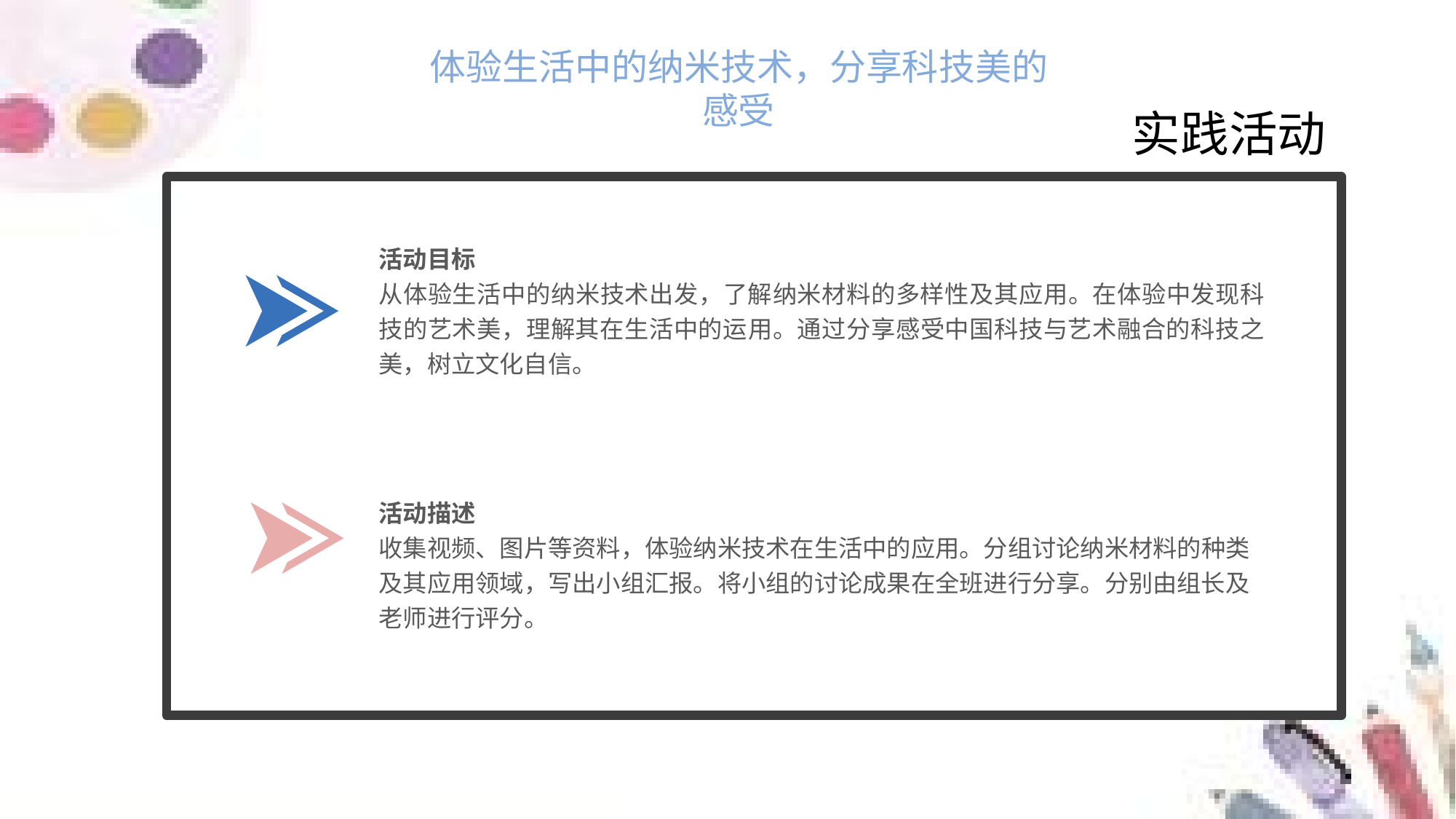

体验生活中的纳米技术，分享科技美的感受
实践活动

活动目标
从体验生活中的纳米技术出发，了解纳米材料的多样性及其应用。在体验中发现科技的艺术美，理解其在生活中的运用。通过分享感受中国科技与艺术融合的科技之美，树立文化自信。

活动描述
收集视频、图片等资料，体验纳米技术在生活中的应用。分组讨论纳米材料的种类及其应用领域，写出小组汇报。将小组的讨论成果在全班进行分享。分别由组长及老师进行评分。